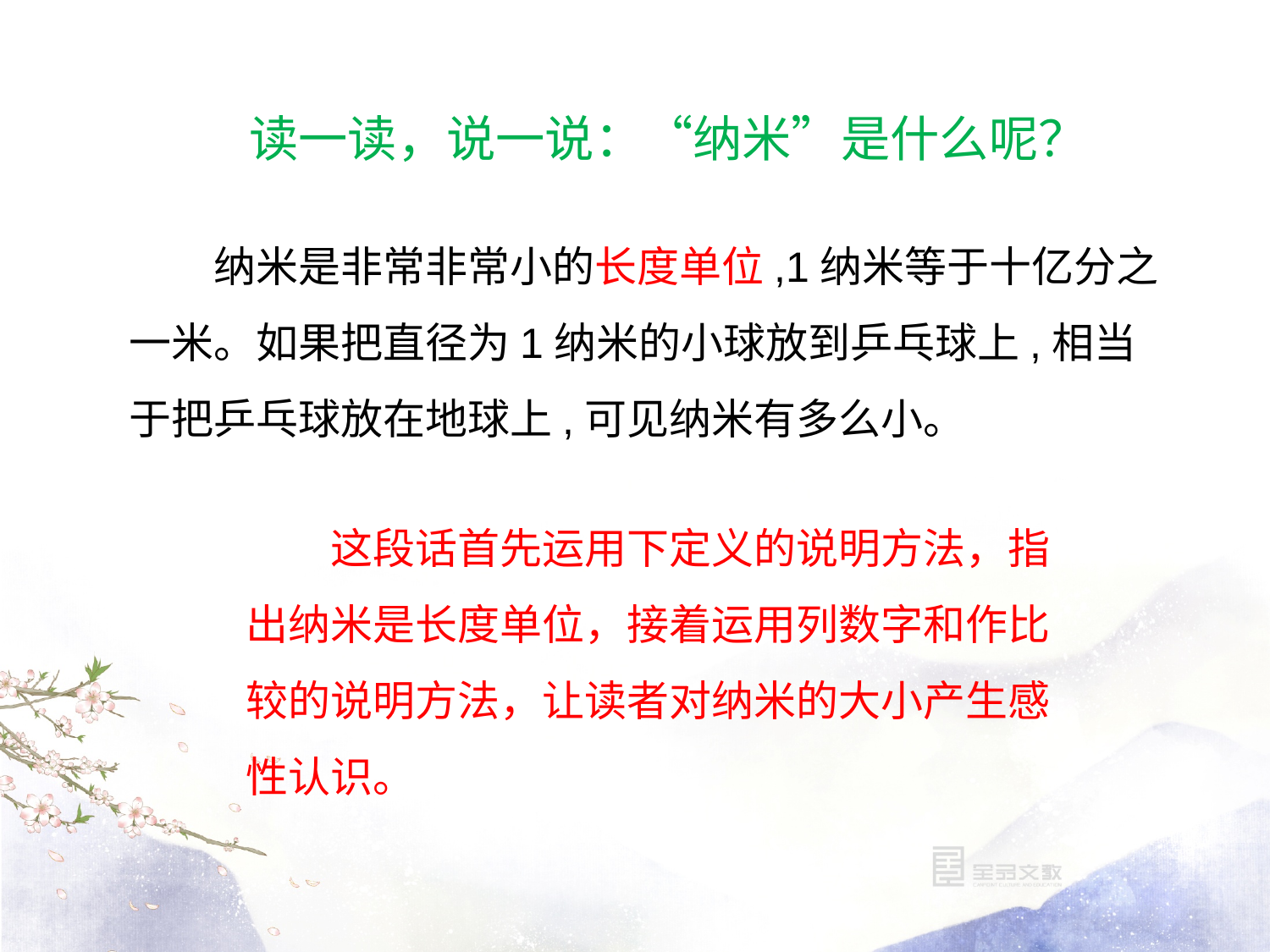

读一读，说一说：“纳米”是什么呢？
　　纳米是非常非常小的长度单位,1纳米等于十亿分之一米。如果把直径为1纳米的小球放到乒乓球上,相当于把乒乓球放在地球上,可见纳米有多么小。
　　这段话首先运用下定义的说明方法，指出纳米是长度单位，接着运用列数字和作比较的说明方法，让读者对纳米的大小产生感性认识。